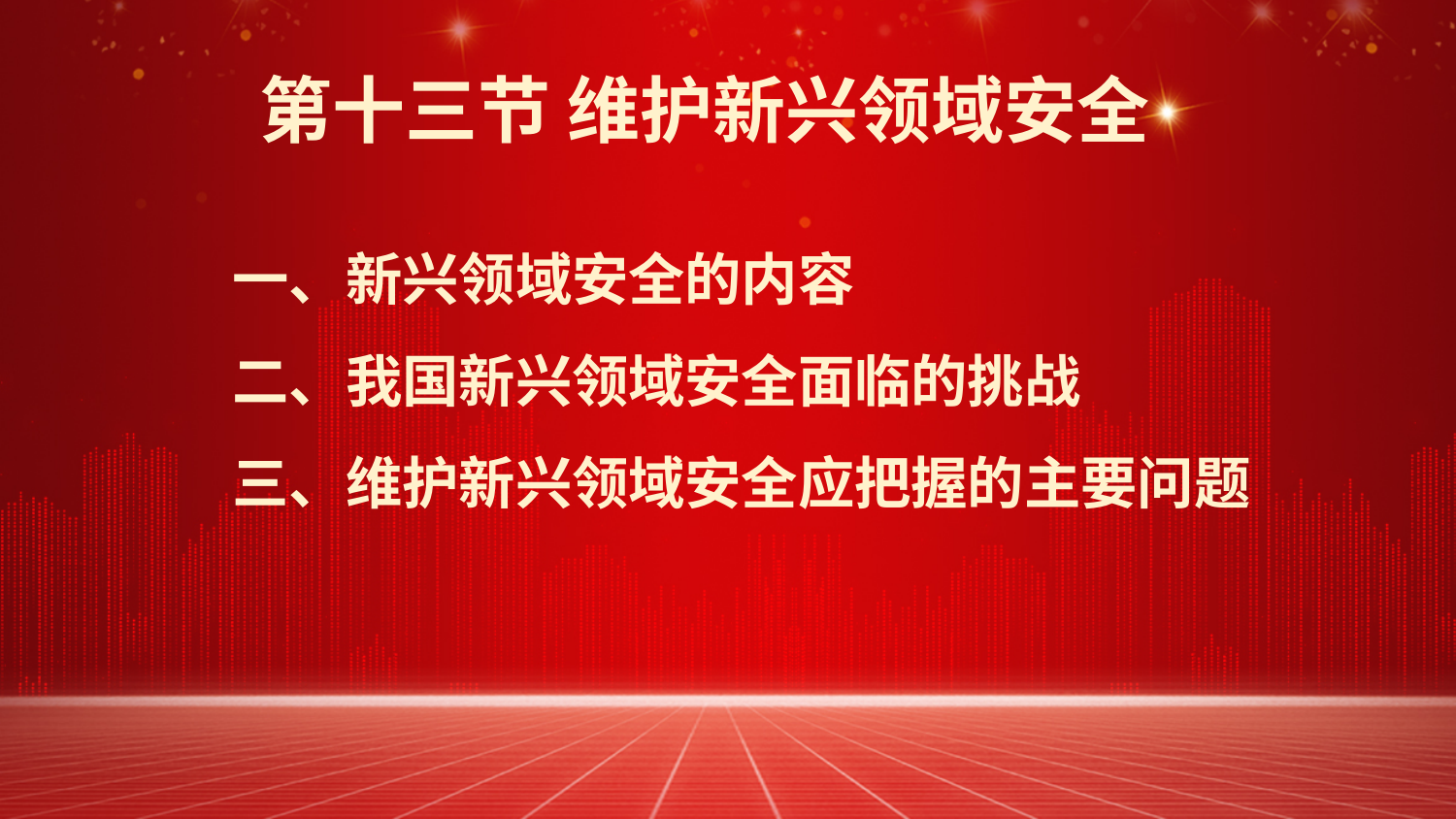

第十三节 维护新兴领域安全
一、新兴领域安全的内容
二、我国新兴领域安全面临的挑战
三、维护新兴领域安全应把握的主要问题